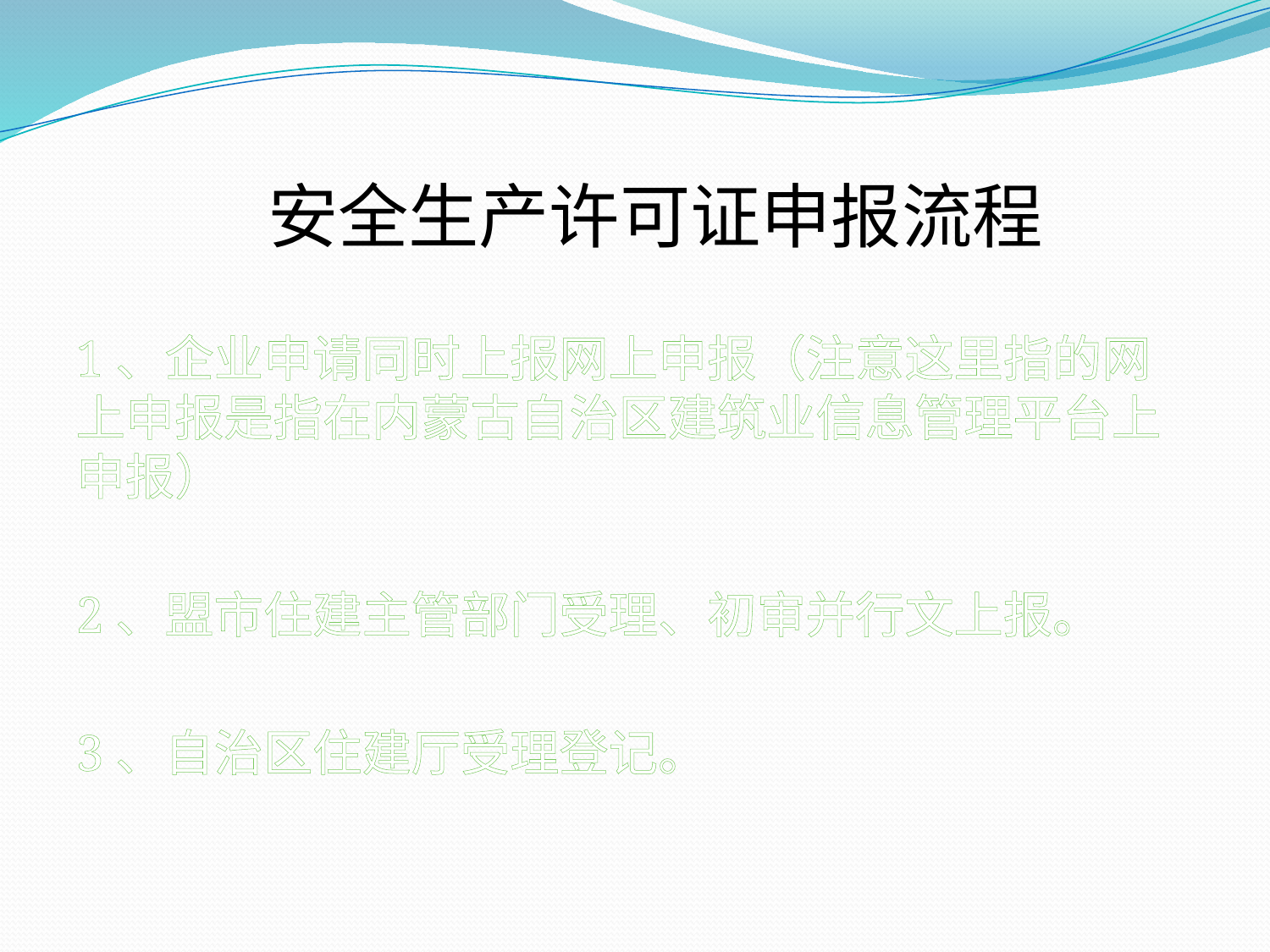

# 安全生产许可证申报流程

1、企业申请同时上报网上申报（注意这里指的网上申报是指在内蒙古自治区建筑业信息管理平台上申报）

2、盟市住建主管部门受理、初审并行文上报。

3、自治区住建厅受理登记。